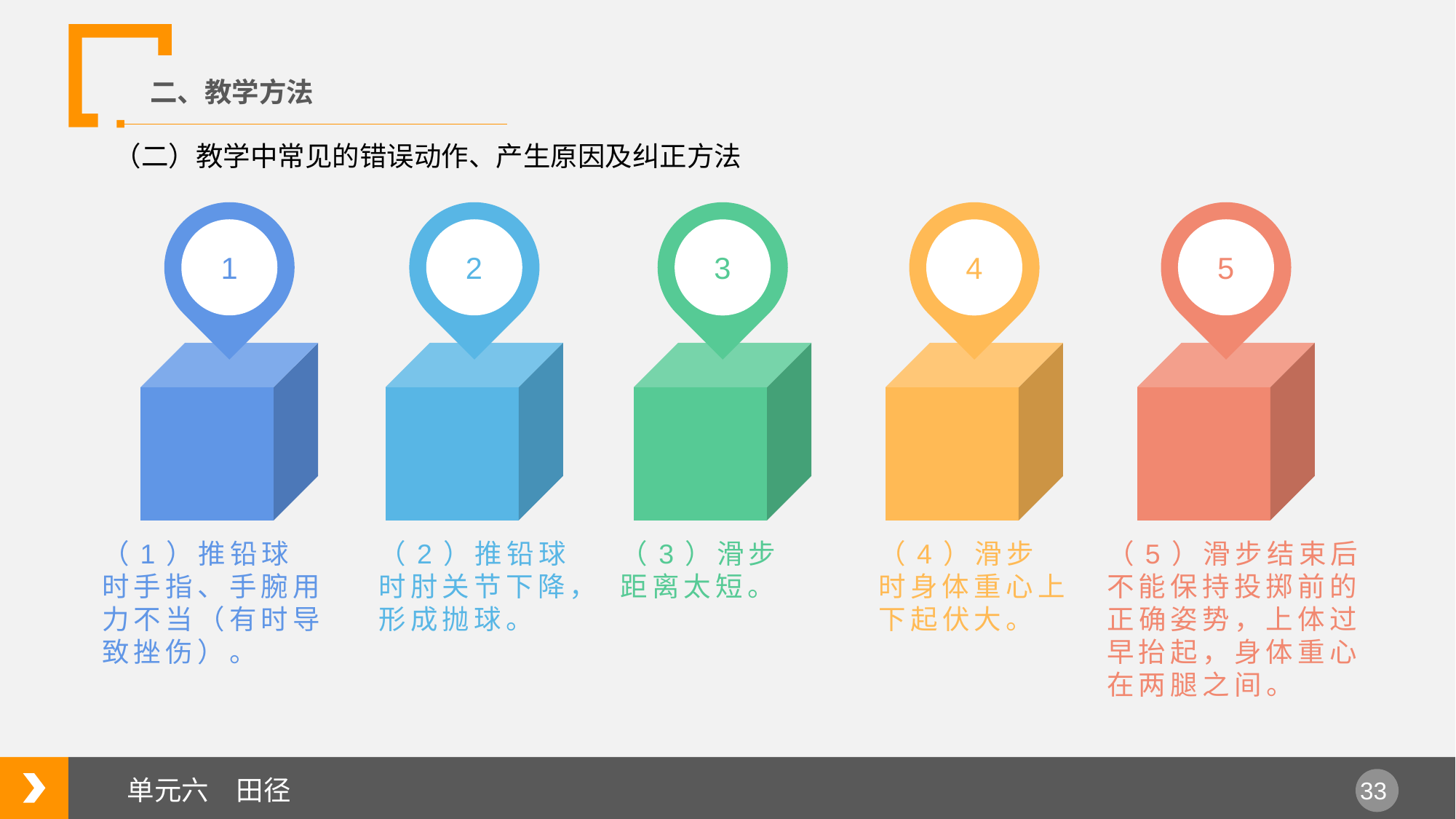

二、教学方法

（二）教学中常见的错误动作、产生原因及纠正方法

1
2
3
4
5

（1）推铅球时手指、手腕用力不当（有时导致挫伤）。
（2）推铅球时肘关节下降，形成抛球。
（3）滑步距离太短。
（4）滑步时身体重心上下起伏大。
（5）滑步结束后不能保持投掷前的正确姿势，上体过早抬起，身体重心在两腿之间。
单元六　田径